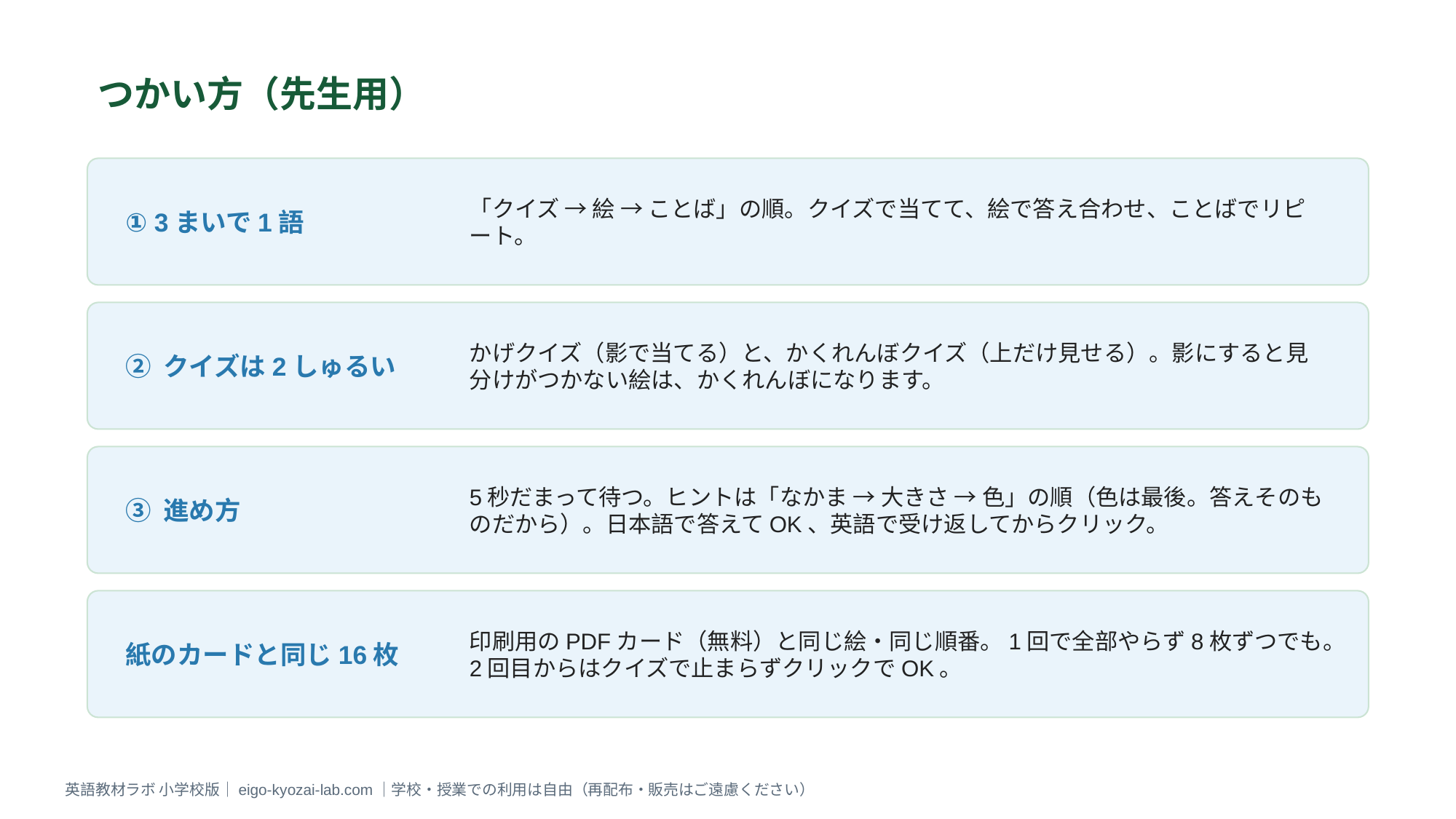

つかい方（先生用）

① 3まいで1語
「クイズ → 絵 → ことば」の順。クイズで当てて、絵で答え合わせ、ことばでリピート。

② クイズは2しゅるい
かげクイズ（影で当てる）と、かくれんぼクイズ（上だけ見せる）。影にすると見分けがつかない絵は、かくれんぼになります。

③ 進め方
5秒だまって待つ。ヒントは「なかま → 大きさ → 色」の順（色は最後。答えそのものだから）。日本語で答えてOK、英語で受け返してからクリック。

紙のカードと同じ16枚
印刷用のPDFカード（無料）と同じ絵・同じ順番。1回で全部やらず8枚ずつでも。2回目からはクイズで止まらずクリックでOK。
英語教材ラボ 小学校版｜eigo-kyozai-lab.com｜学校・授業での利用は自由（再配布・販売はご遠慮ください）